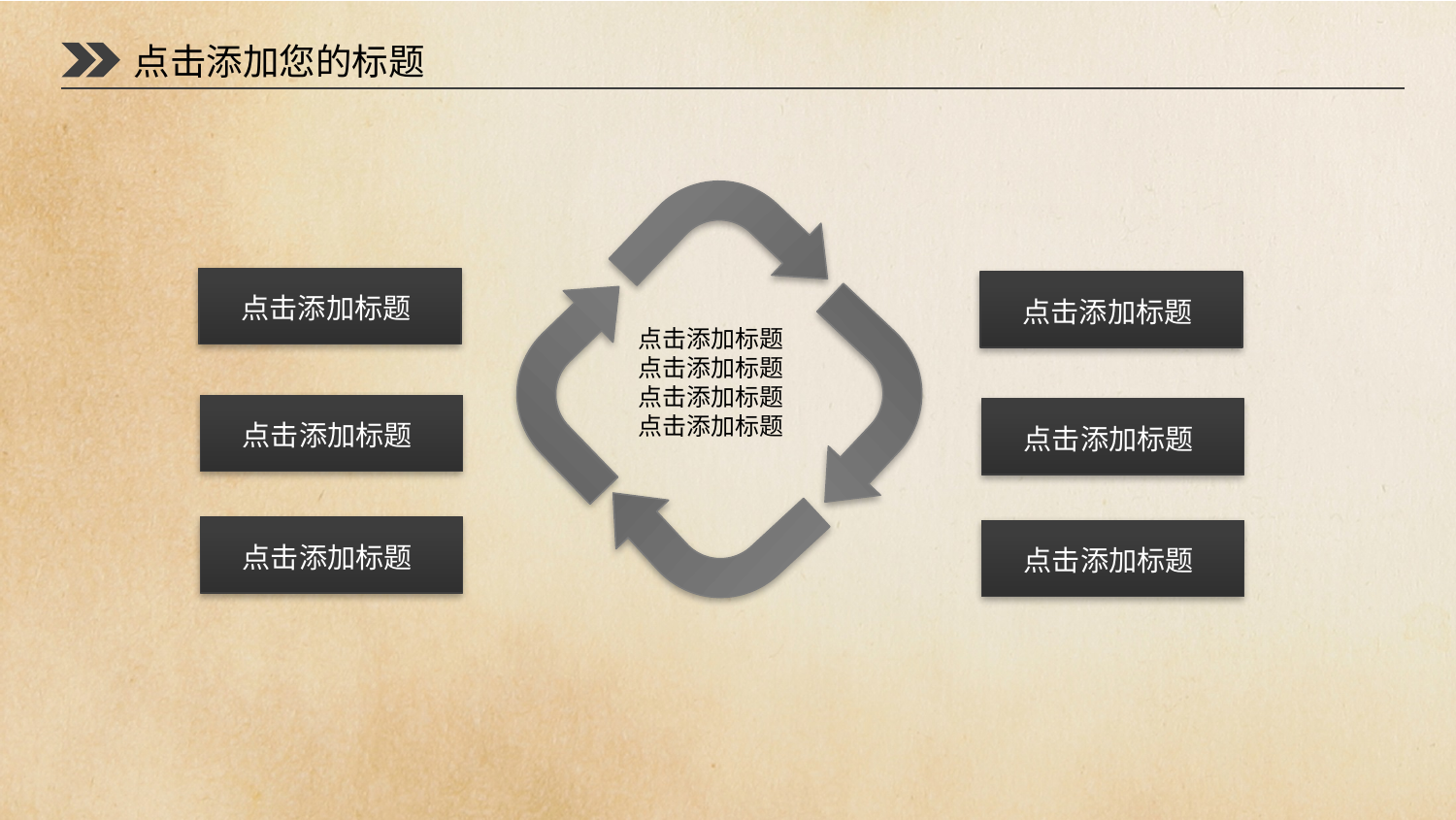

点击添加您的标题

点击添加标题
点击添加标题

点击添加标题点击添加标题点击添加标题点击添加标题

点击添加标题
点击添加标题

点击添加标题
点击添加标题